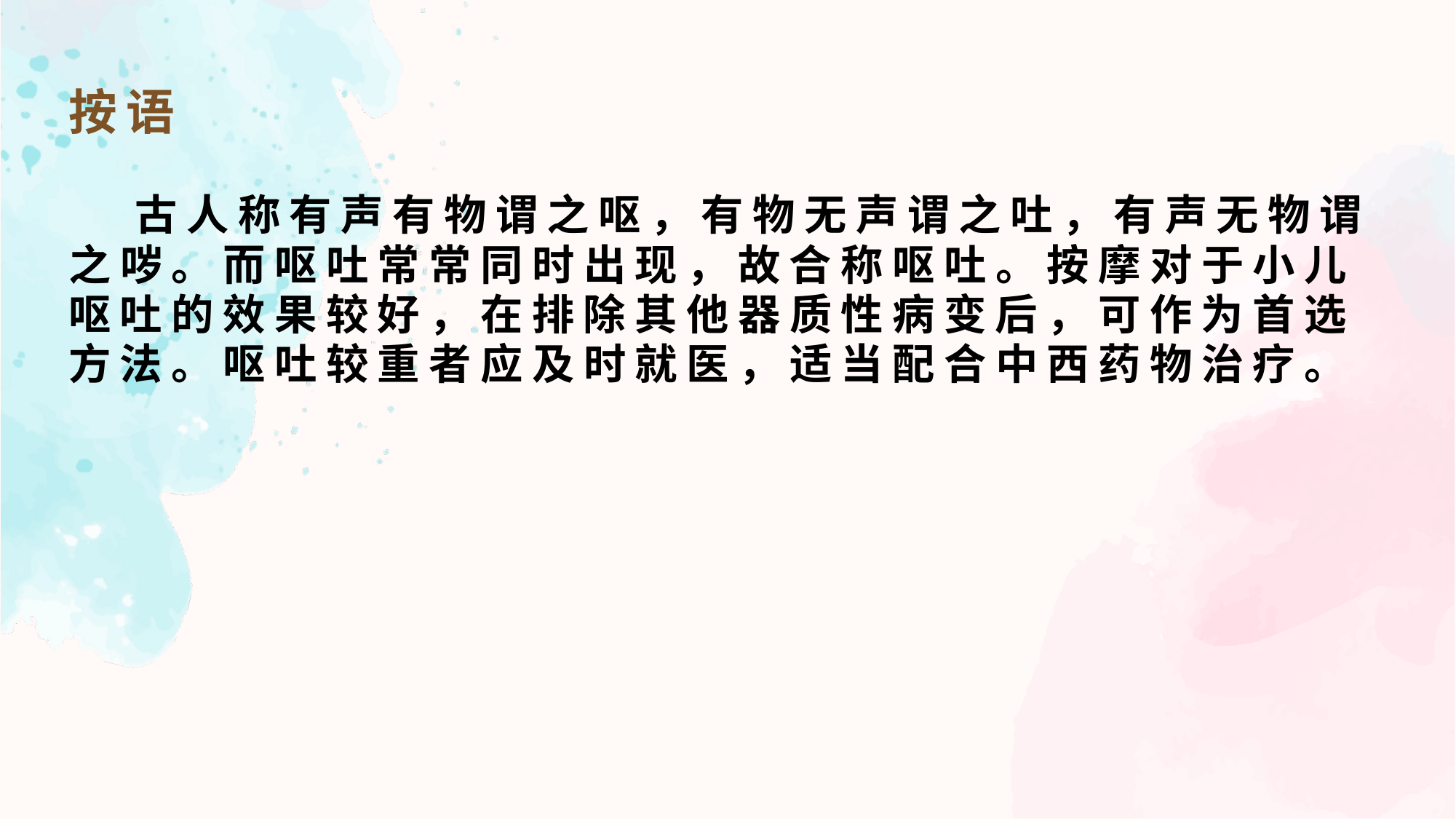

按语

   古人称有声有物谓之呕，有物无声谓之吐，有声无物谓之哕。而呕吐常常同时出现，故合称呕吐。按摩对于小儿呕吐的效果较好，在排除其他器质性病变后，可作为首选方法。呕吐较重者应及时就医，适当配合中西药物治疗。